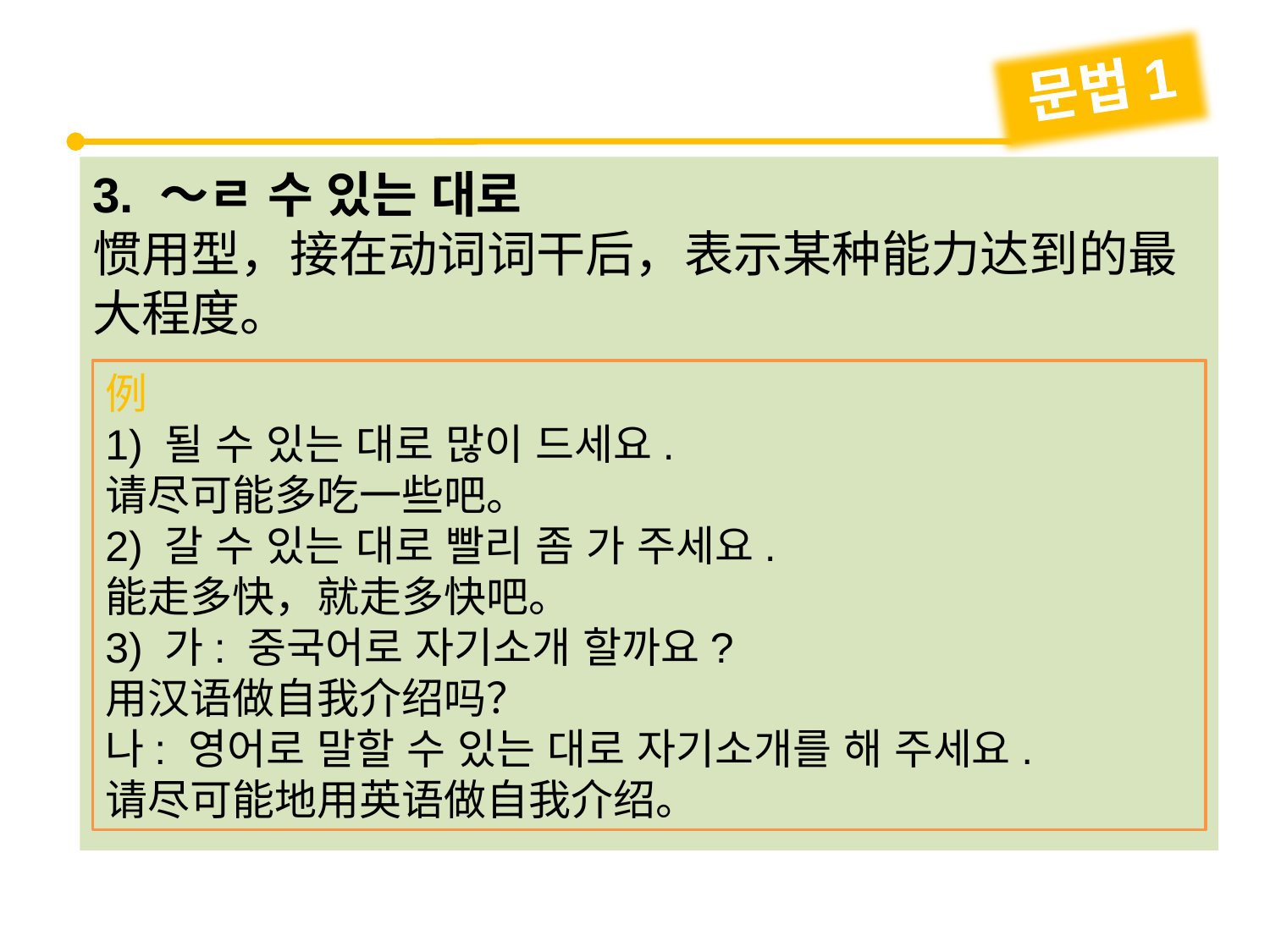

문법1
3. ～ㄹ 수 있는 대로
惯用型，接在动词词干后，表示某种能力达到的最大程度。

例
1) 될 수 있는 대로 많이 드세요.
请尽可能多吃一些吧。
2) 갈 수 있는 대로 빨리 좀 가 주세요.
能走多快，就走多快吧。
3) 가: 중국어로 자기소개 할까요?
用汉语做自我介绍吗？
나: 영어로 말할 수 있는 대로 자기소개를 해 주세요.
请尽可能地用英语做自我介绍。